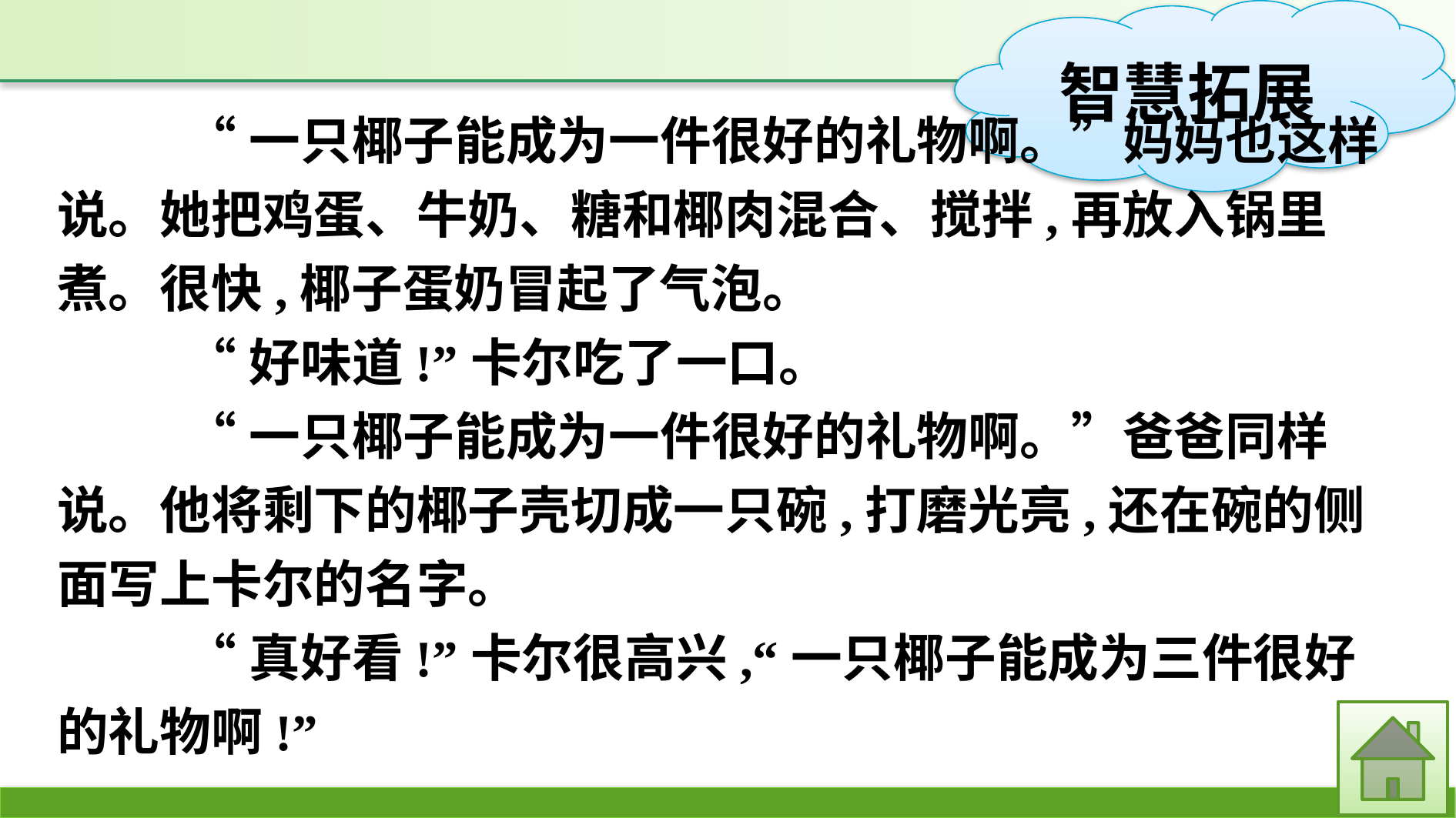

“一只椰子能成为一件很好的礼物啊。”妈妈也这样说。她把鸡蛋、牛奶、糖和椰肉混合、搅拌,再放入锅里煮。很快,椰子蛋奶冒起了气泡。
“好味道!”卡尔吃了一口。
“一只椰子能成为一件很好的礼物啊。”爸爸同样说。他将剩下的椰子壳切成一只碗,打磨光亮,还在碗的侧面写上卡尔的名字。
“真好看!”卡尔很高兴,“一只椰子能成为三件很好的礼物啊!”